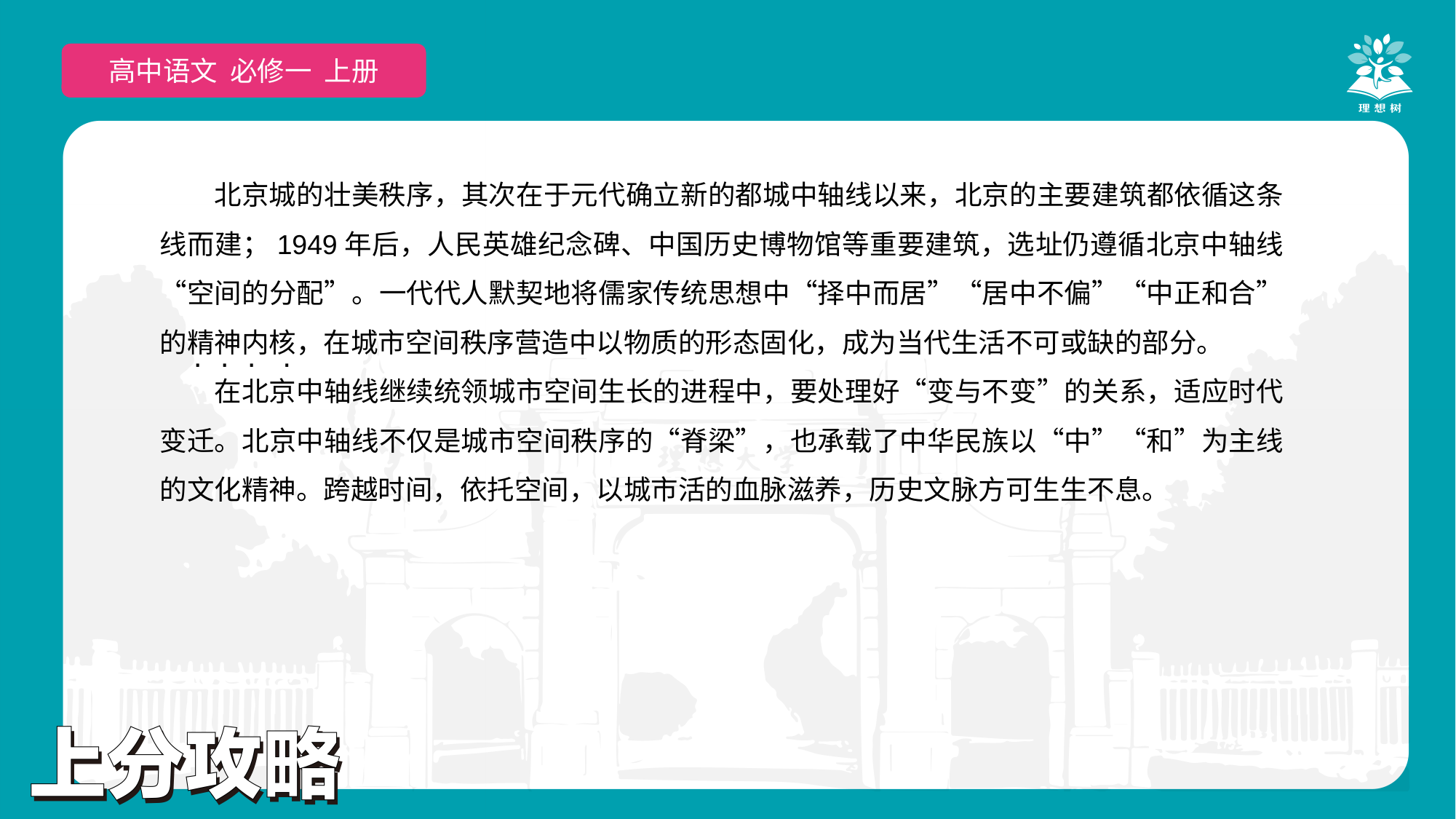

高中语文  选择性必修上
高中语文  必修一  上册
北京城的壮美秩序，其次在于元代确立新的都城中轴线以来，北京的主要建筑都依循这条线而建；1949年后，人民英雄纪念碑、中国历史博物馆等重要建筑，选址仍遵循北京中轴线“空间的分配”。一代代人默契地将儒家传统思想中“择中而居”“居中不偏”“中正和合”的精神内核，在城市空间秩序营造中以物质的形态固化，成为当代生活不可或缺的部分。
在北京中轴线继续统领城市空间生长的进程中，要处理好“变与不变”的关系，适应时代变迁。北京中轴线不仅是城市空间秩序的“脊梁”，也承载了中华民族以“中”“和”为主线的文化精神。跨越时间，依托空间，以城市活的血脉滋养，历史文脉方可生生不息。
   ·  ·  ·   ·